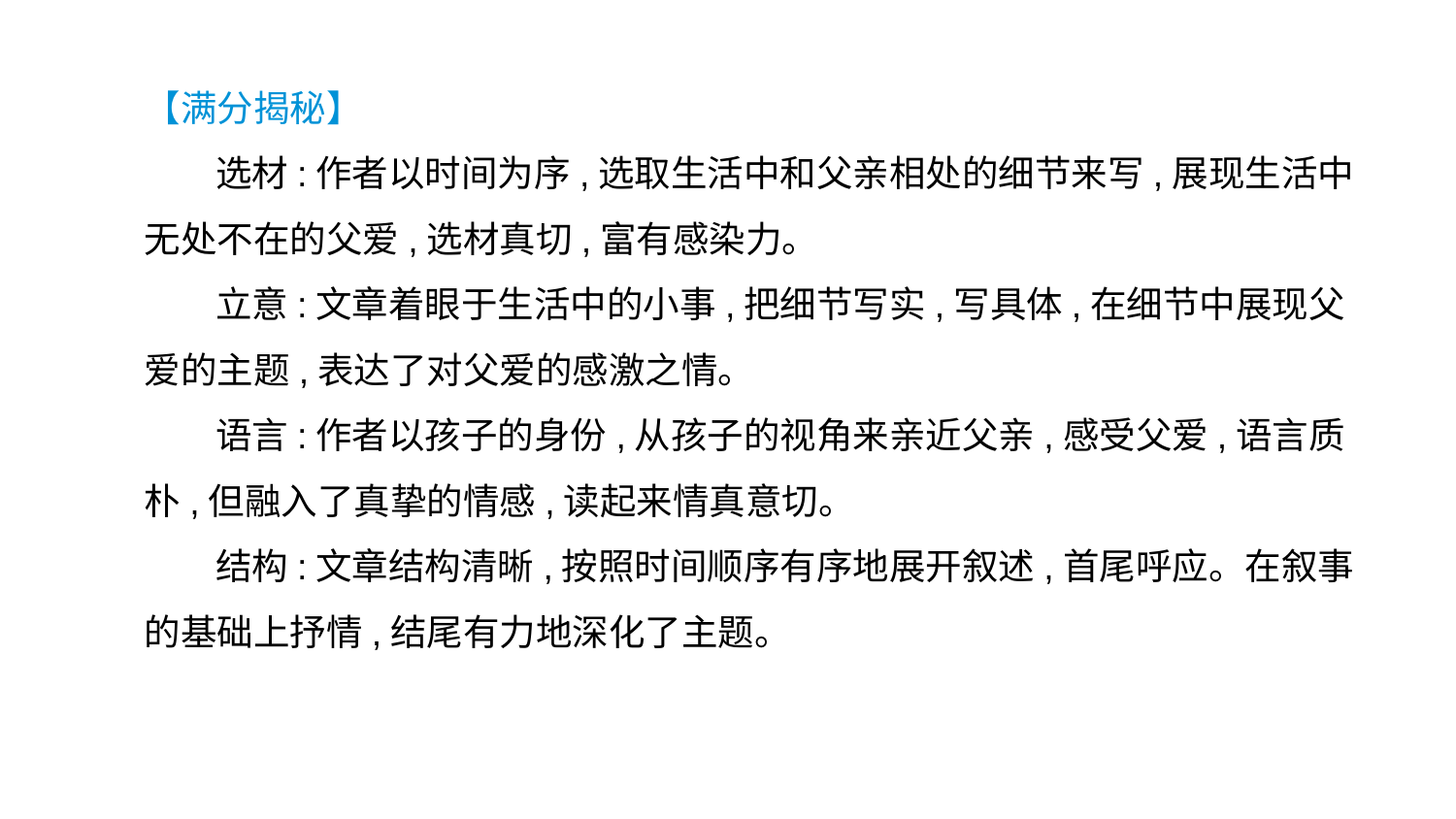

【满分揭秘】
选材:作者以时间为序,选取生活中和父亲相处的细节来写,展现生活中无处不在的父爱,选材真切,富有感染力。
立意:文章着眼于生活中的小事,把细节写实,写具体,在细节中展现父爱的主题,表达了对父爱的感激之情。
语言:作者以孩子的身份,从孩子的视角来亲近父亲,感受父爱,语言质朴,但融入了真挚的情感,读起来情真意切。
结构:文章结构清晰,按照时间顺序有序地展开叙述,首尾呼应。在叙事的基础上抒情,结尾有力地深化了主题。